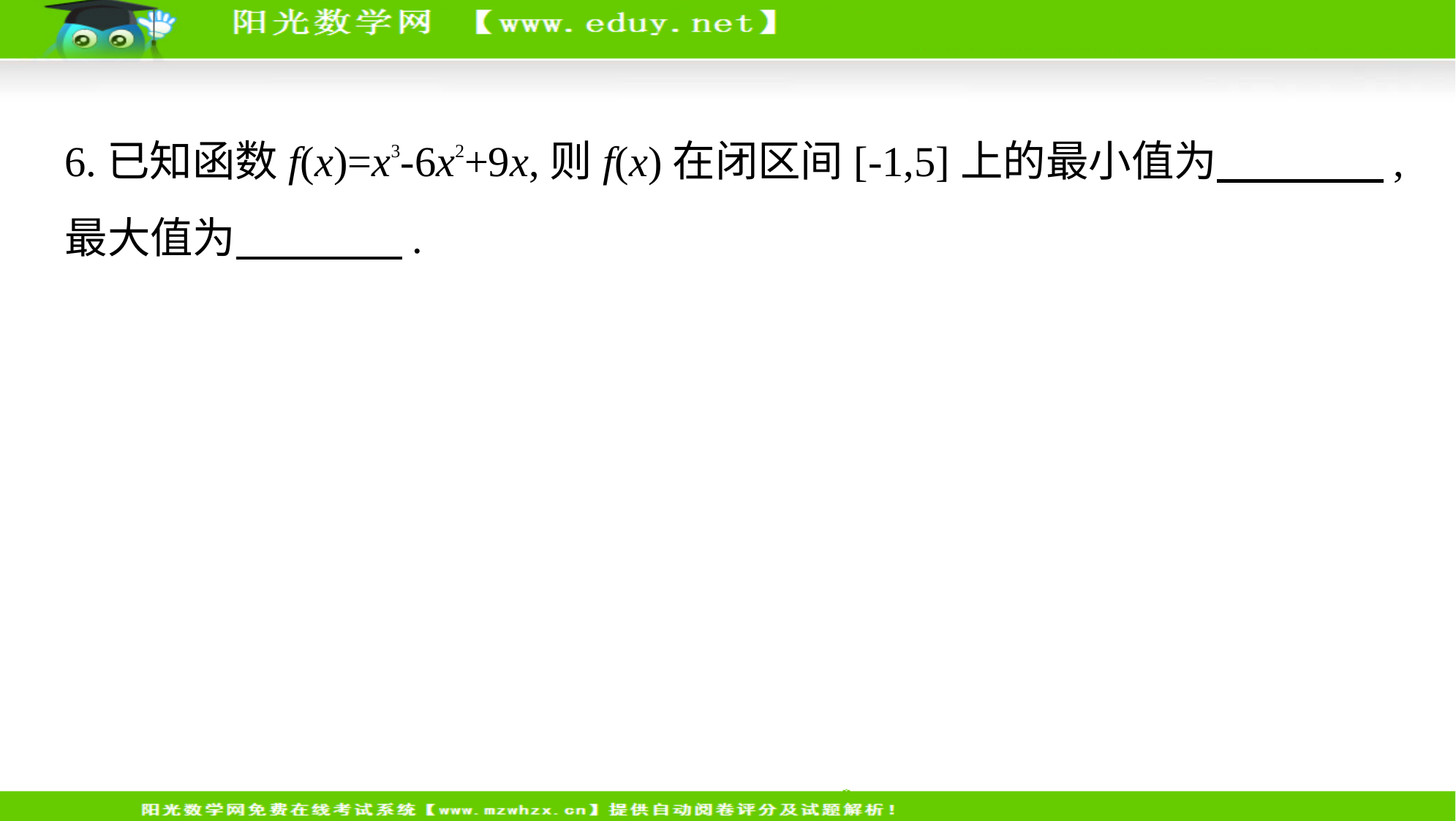

6.已知函数f(x)=x3-6x2+9x,则f(x)在闭区间[-1,5]上的最小值为　　　    ,
最大值为　　　    .
答案　-16;20

解析    f '(x)=3x2-12x+9,令f '(x)=0,即x2-4x+3=0,得x=1或x=3,当-1<x<1或3<x<5时, f '(x)>0,∴f(x)在(-1,1),(3,5)上为增函数,
当1<x<3时, f '(x)<0,∴f(x)在(1,3)上为减函数,f(-1)=-16, f(3)=0,
f(1)=4, f(5)=20,故f(x)在闭区间[-1,5]上的最小值为-16,最大值为20.